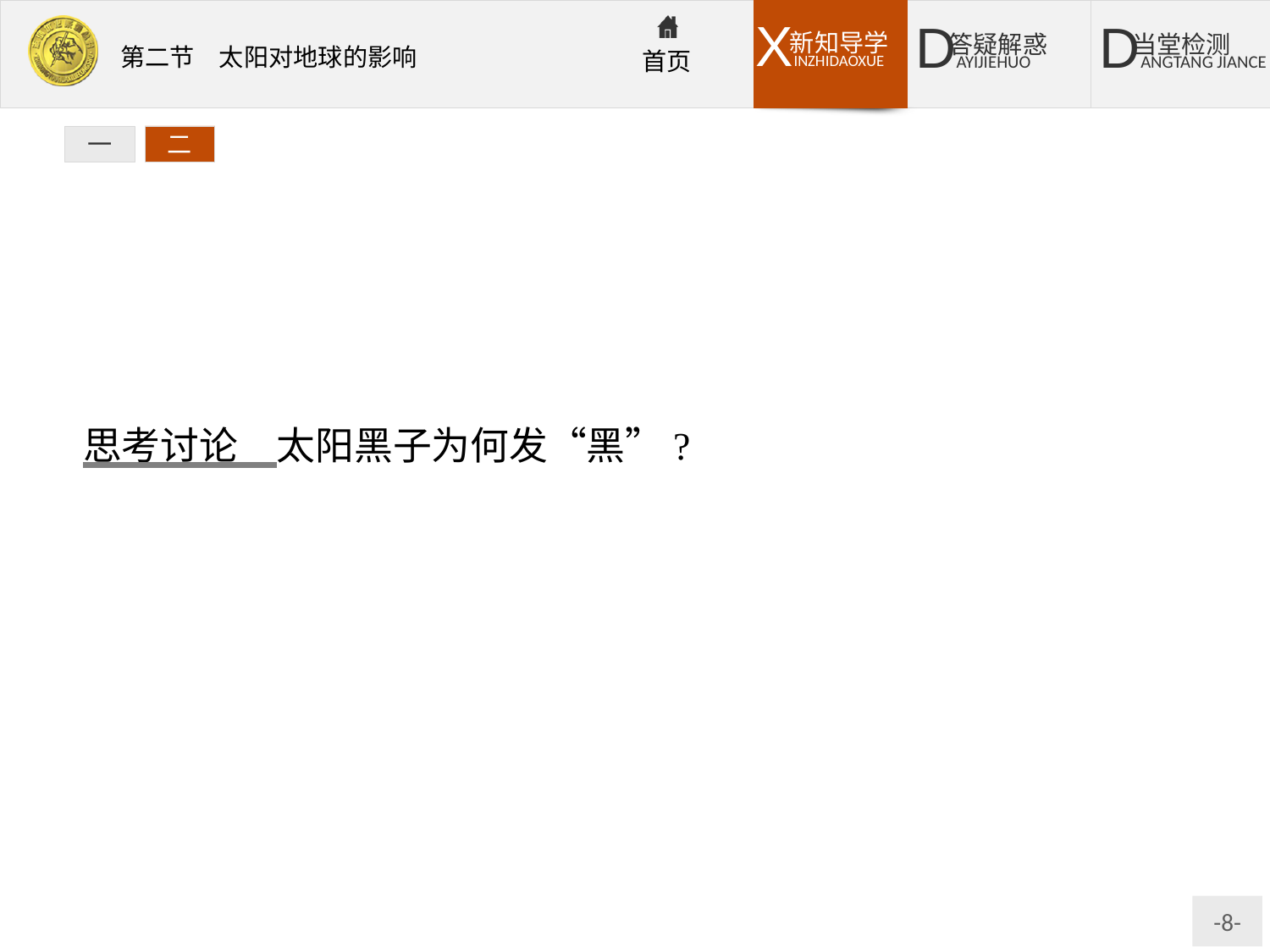

一
二
思考讨论　太阳黑子为何发“黑”?
提示:在光球层中由于黑子所在区域的温度比周围低,看起来比较黑,其实仅是暗一些,黑子并不黑。